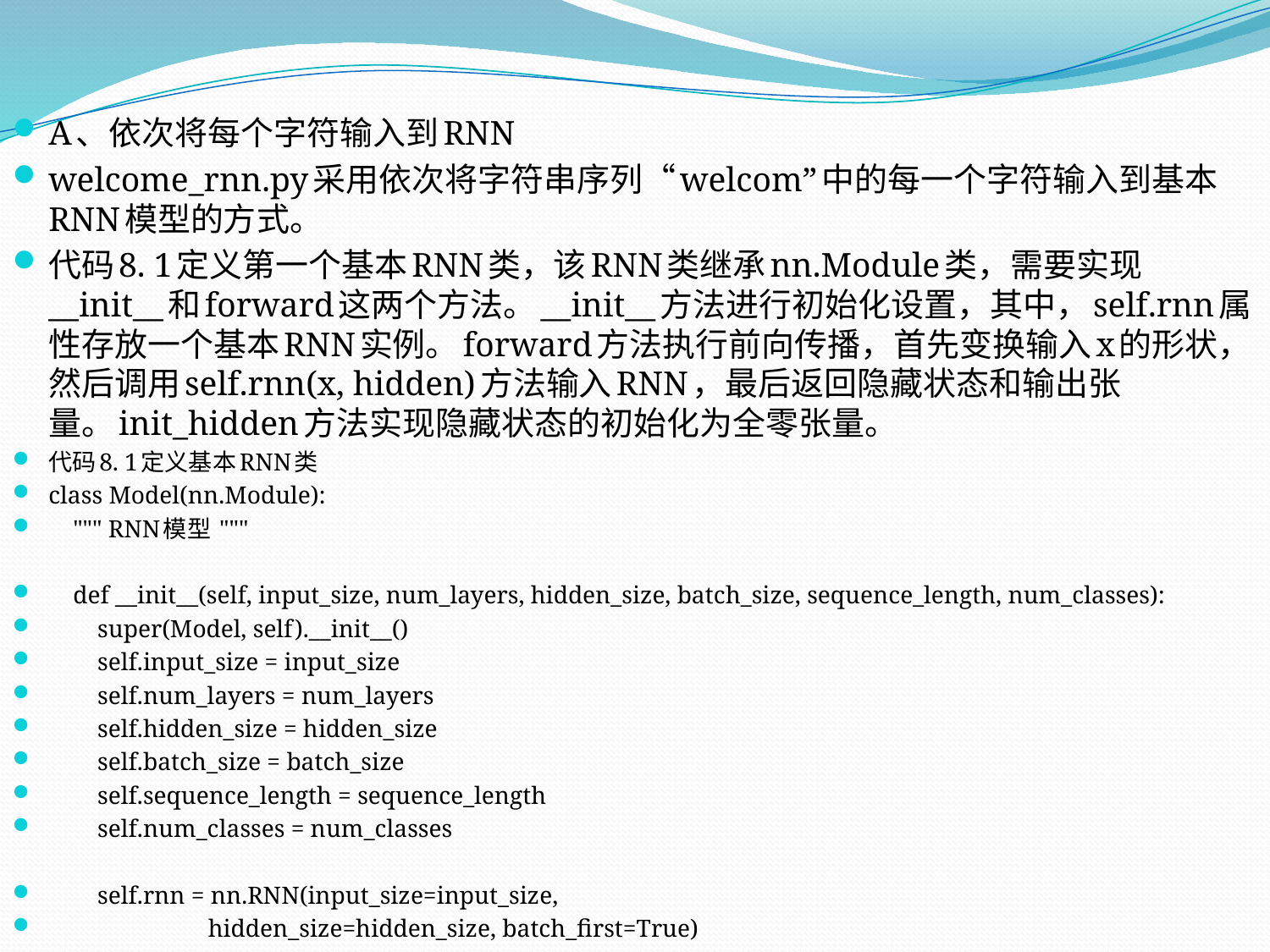

A、依次将每个字符输入到RNN
welcome_rnn.py采用依次将字符串序列“welcom”中的每一个字符输入到基本RNN模型的方式。
代码8. 1定义第一个基本RNN类，该RNN类继承nn.Module类，需要实现__init__和forward这两个方法。__init__方法进行初始化设置，其中，self.rnn属性存放一个基本RNN实例。forward方法执行前向传播，首先变换输入x的形状，然后调用self.rnn(x, hidden)方法输入RNN，最后返回隐藏状态和输出张量。init_hidden方法实现隐藏状态的初始化为全零张量。
代码8. 1定义基本RNN类
class Model(nn.Module):
    """ RNN模型 """

    def __init__(self, input_size, num_layers, hidden_size, batch_size, sequence_length, num_classes):
        super(Model, self).__init__()
        self.input_size = input_size
        self.num_layers = num_layers
        self.hidden_size = hidden_size
        self.batch_size = batch_size
        self.sequence_length = sequence_length
        self.num_classes = num_classes

        self.rnn = nn.RNN(input_size=input_size,
                          hidden_size=hidden_size, batch_first=True)